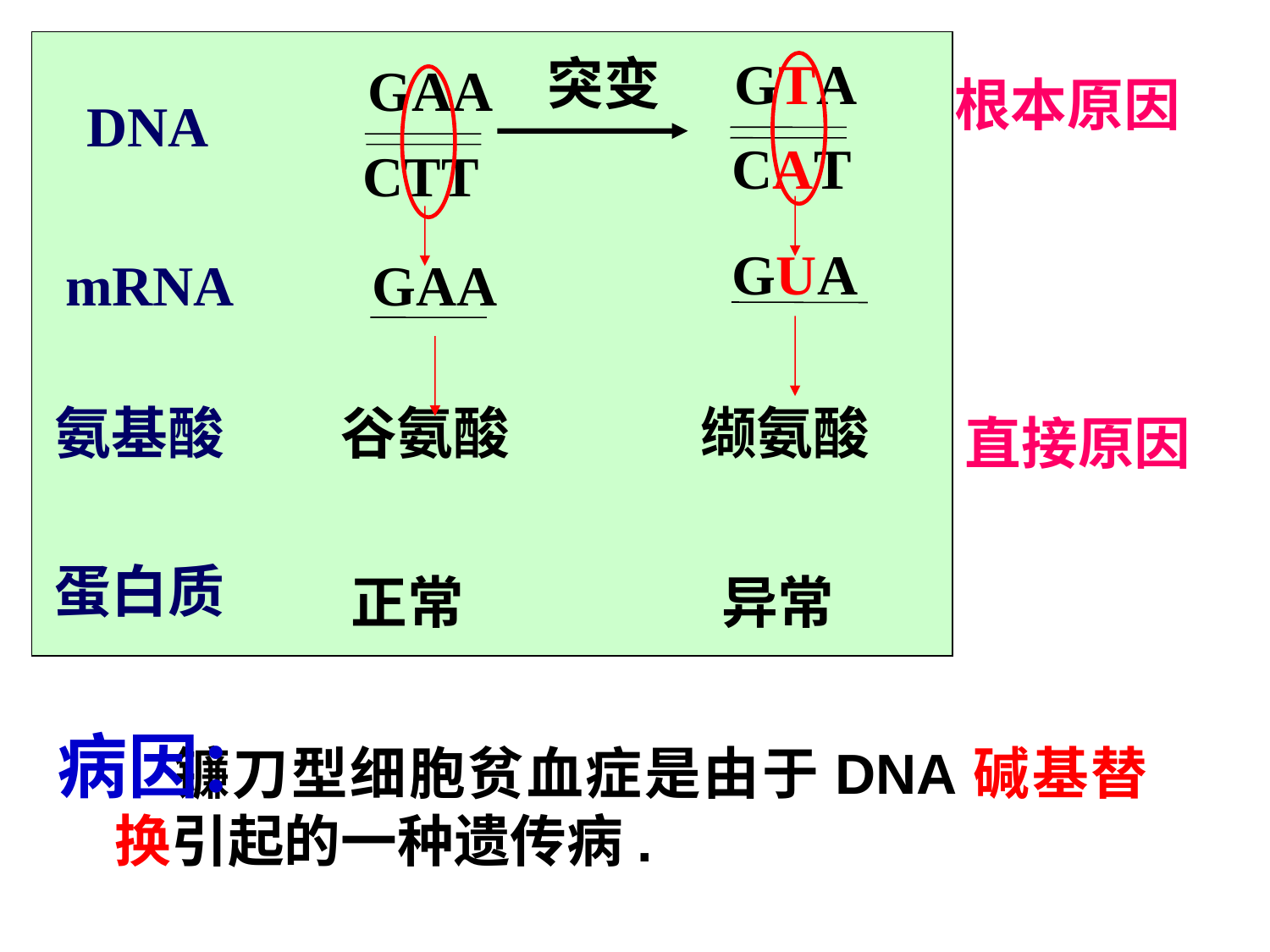

突变

GTA
CAT

GAA
CTT

根本原因

DNA
mRNA
氨基酸
蛋白质

GUA

GAA

谷氨酸
缬氨酸
直接原因
正常
异常
病因：
      镰刀型细胞贫血症是由于DNA碱基替换引起的一种遗传病.